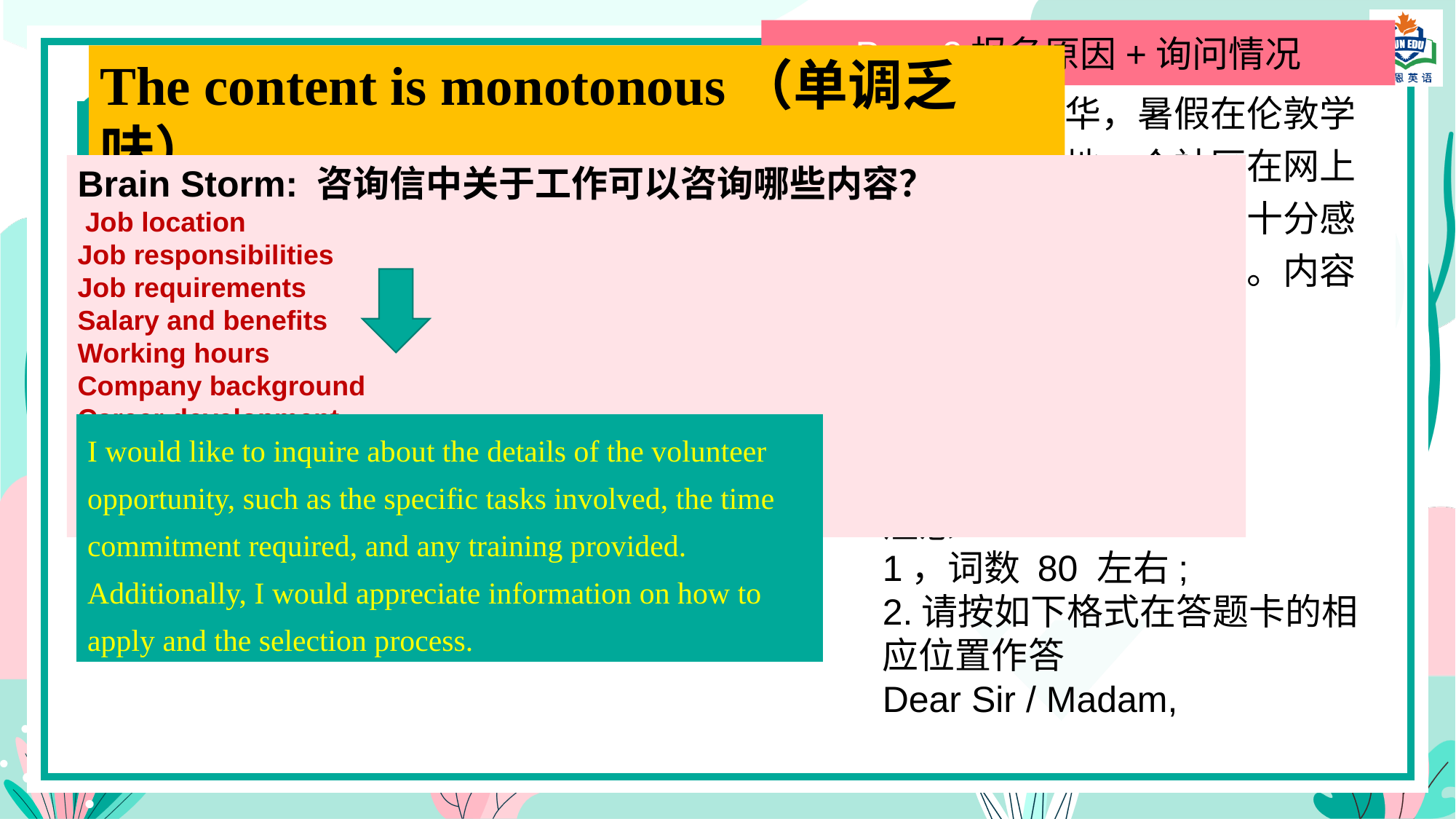

Para 2报名原因+询问情况
The content is monotonous（单调乏味）.
假定你是李华，暑假在伦敦学习。你对当地一个社区在网上发布的志愿者招募信息十分感兴趣于是给该社区写信。内容包括:
1.说明报名原因;
2.询问相关情况
3.表达你的期待
注意:
1，词数 80 左右;
2.请按如下格式在答题卡的相应位置作答
Dear Sir / Madam,
I want to inquire about the specific task and the exact time and position.
Brain Storm: 咨询信中关于工作可以咨询哪些内容？
 Job location
Job responsibilities
Job requirements
Salary and benefits
Working hours
Company background
Career development
Work environment
 Employee benefits
...

I would like to inquire about the details of the volunteer opportunity, such as the specific tasks involved, the time commitment required, and any training provided. Additionally, I would appreciate information on how to apply and the selection process.